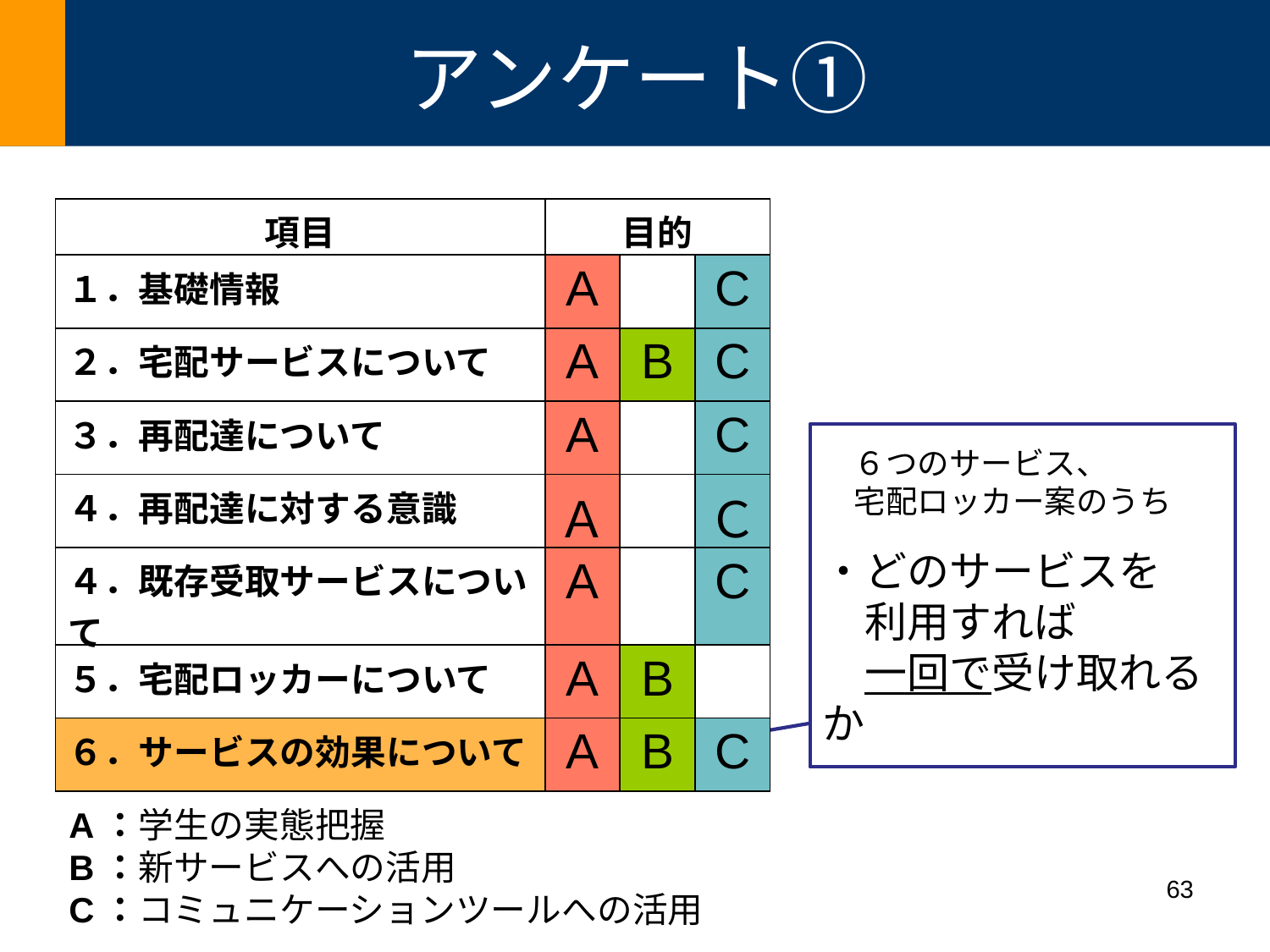

# アンケート①
| 項目 | 目的 |  |  |
| --- | --- | --- | --- |
| １．基礎情報 | A |  | C |
| ２．宅配サービスについて | A | B | C |
| ３．再配達について | A |  | C |
| ４．再配達に対する意識 | Ａ |  | Ｃ |
| ４．既存受取サービスについて | A |  | C |
| ５．宅配ロッカーについて | A | B |  |
| ６．サービスの効果について | A | B | C |
　６つのサービス、
　宅配ロッカー案のうち

・どのサービスを
　利用すれば
　一回で受け取れるか
A：学生の実態把握
B：新サービスへの活用
C：コミュニケーションツールへの活用
63